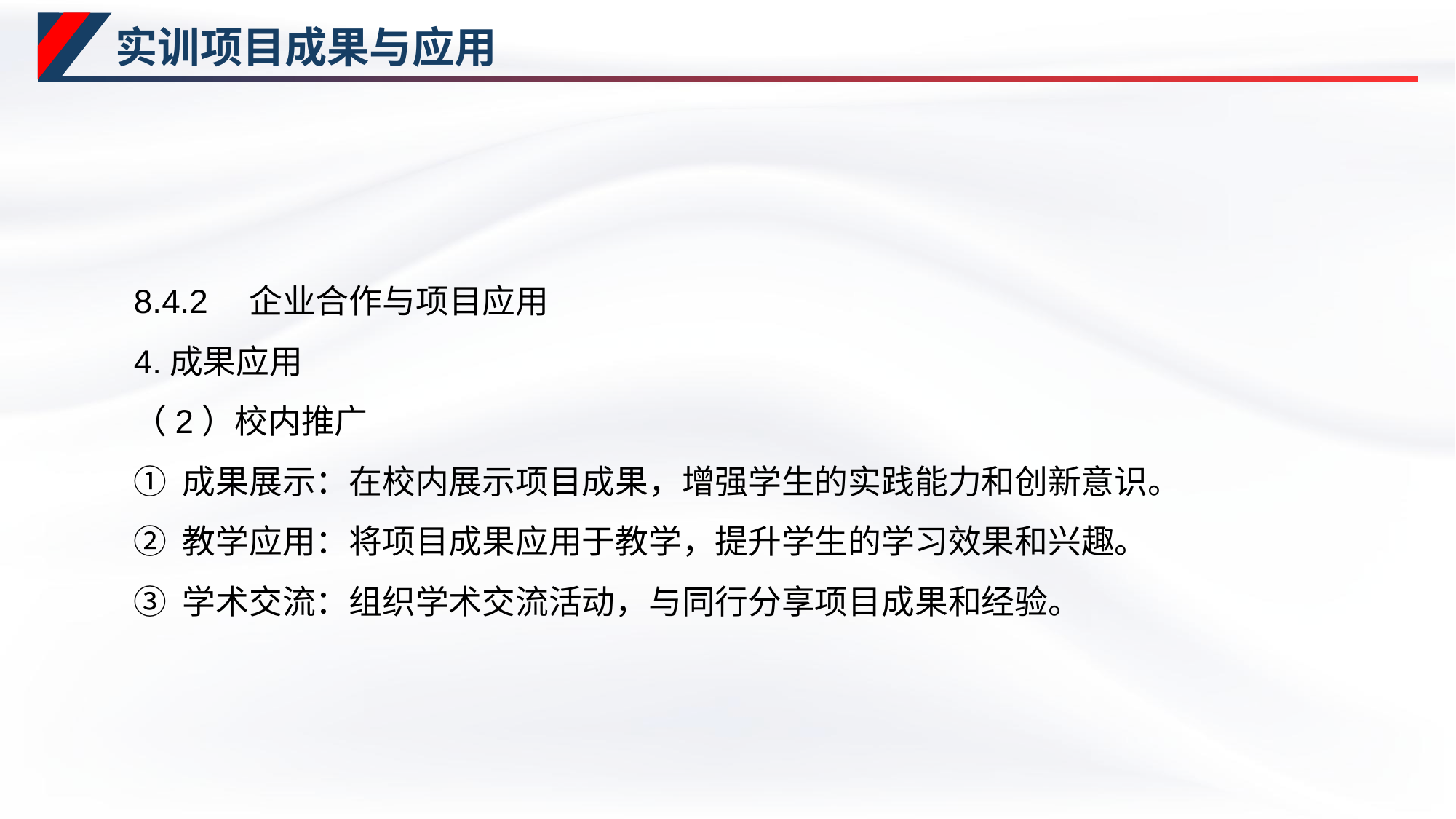

# 实训项目成果与应用
8.4.2　企业合作与项目应用
4.成果应用
（2）校内推广
① 成果展示：在校内展示项目成果，增强学生的实践能力和创新意识。
② 教学应用：将项目成果应用于教学，提升学生的学习效果和兴趣。
③ 学术交流：组织学术交流活动，与同行分享项目成果和经验。